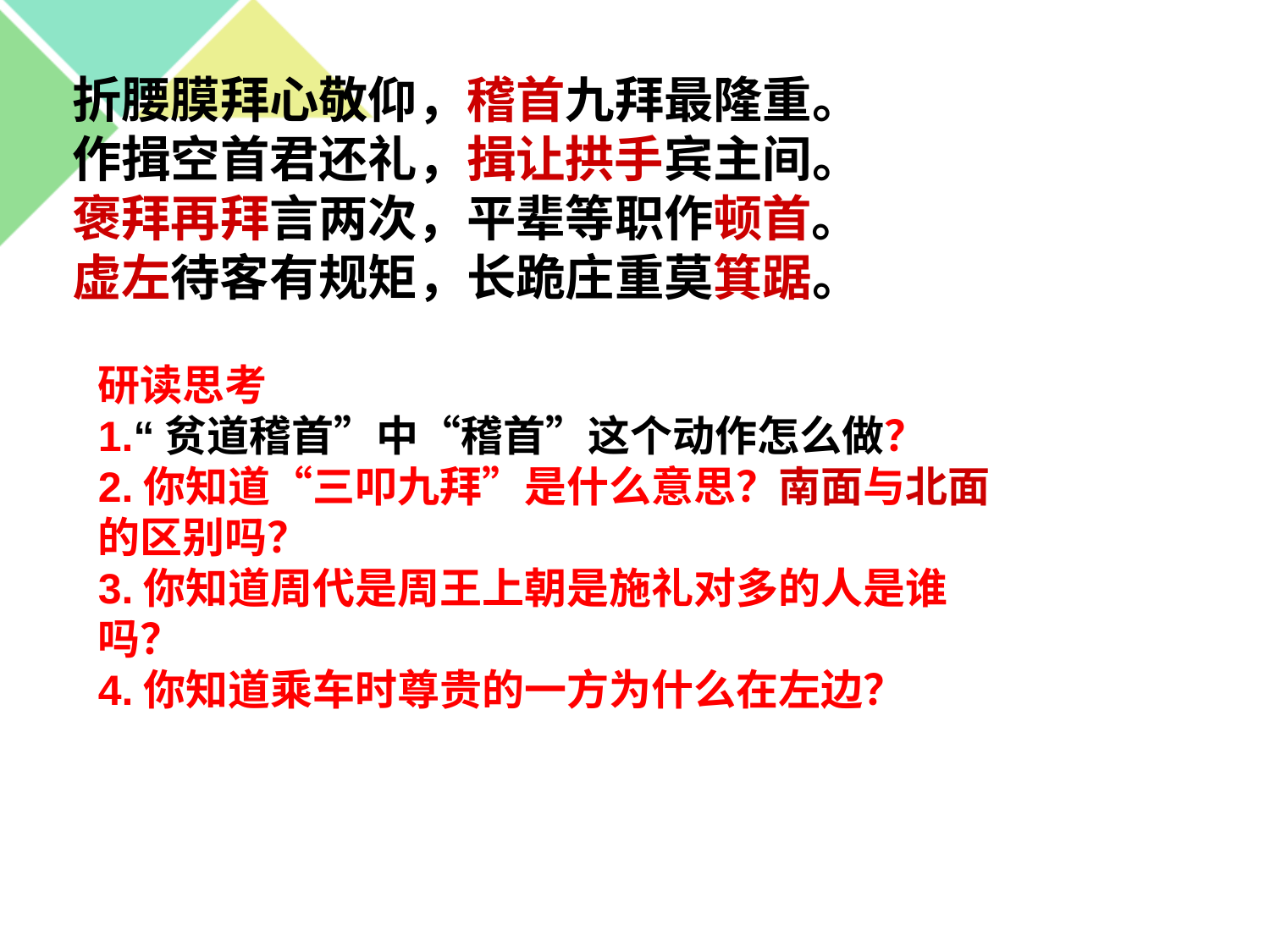

折腰膜拜心敬仰，稽首九拜最隆重。
作揖空首君还礼，揖让拱手宾主间。
褒拜再拜言两次，平辈等职作顿首。
虚左待客有规矩，长跪庄重莫箕踞。

研读思考
1.“贫道稽首”中“稽首”这个动作怎么做？
2.你知道“三叩九拜”是什么意思？南面与北面的区别吗？
3.你知道周代是周王上朝是施礼对多的人是谁吗？
4.你知道乘车时尊贵的一方为什么在左边？